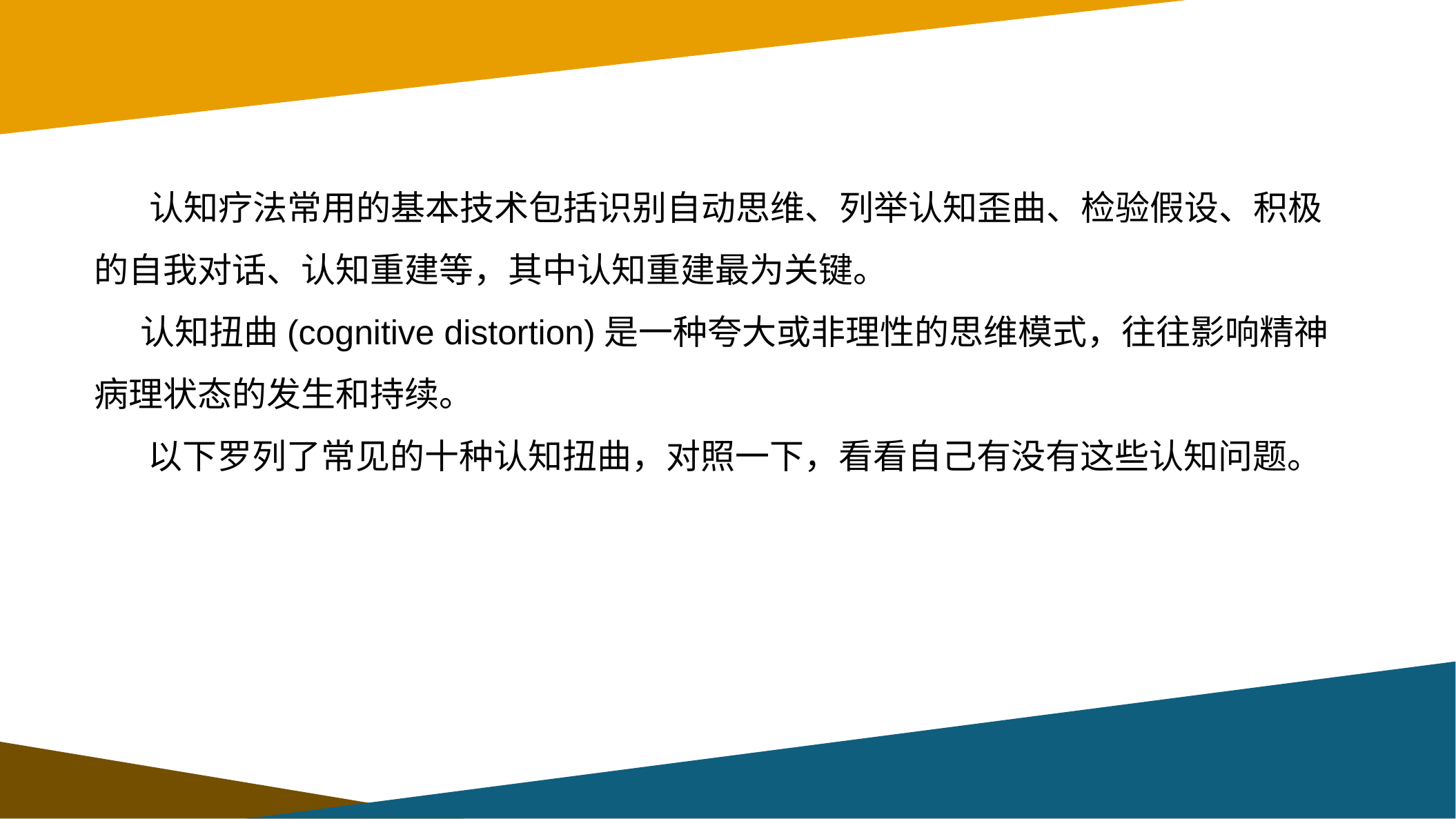

# 认知疗法常用的基本技术包括识别自动思维、列举认知歪曲、检验假设、积极的自我对话、认知重建等，其中认知重建最为关键。 认知扭曲(cognitive distortion)是一种夸大或非理性的思维模式，往往影响精神病理状态的发生和持续。 以下罗列了常见的十种认知扭曲，对照一下，看看自己有没有这些认知问题。